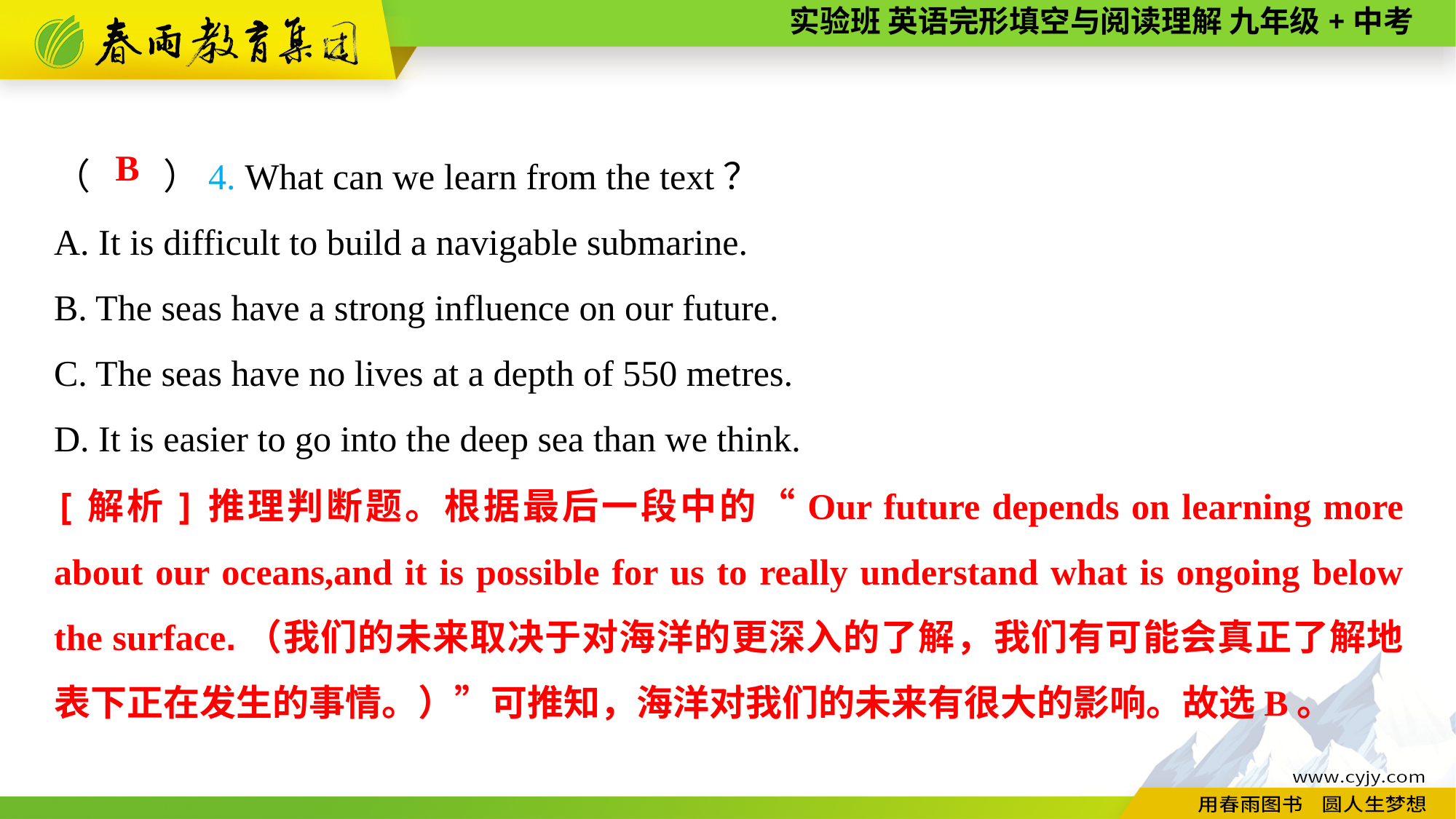

（　　）4. What can we learn from the text？
A. It is difficult to build a navigable submarine.
B. The seas have a strong influence on our future.
C. The seas have no lives at a depth of 550 metres.
D. It is easier to go into the deep sea than we think.
B
[解析]推理判断题。根据最后一段中的“Our future depends on learning more about our oceans,and it is possible for us to really understand what is ongoing below the surface.（我们的未来取决于对海洋的更深入的了解，我们有可能会真正了解地表下正在发生的事情。）”可推知，海洋对我们的未来有很大的影响。故选B。